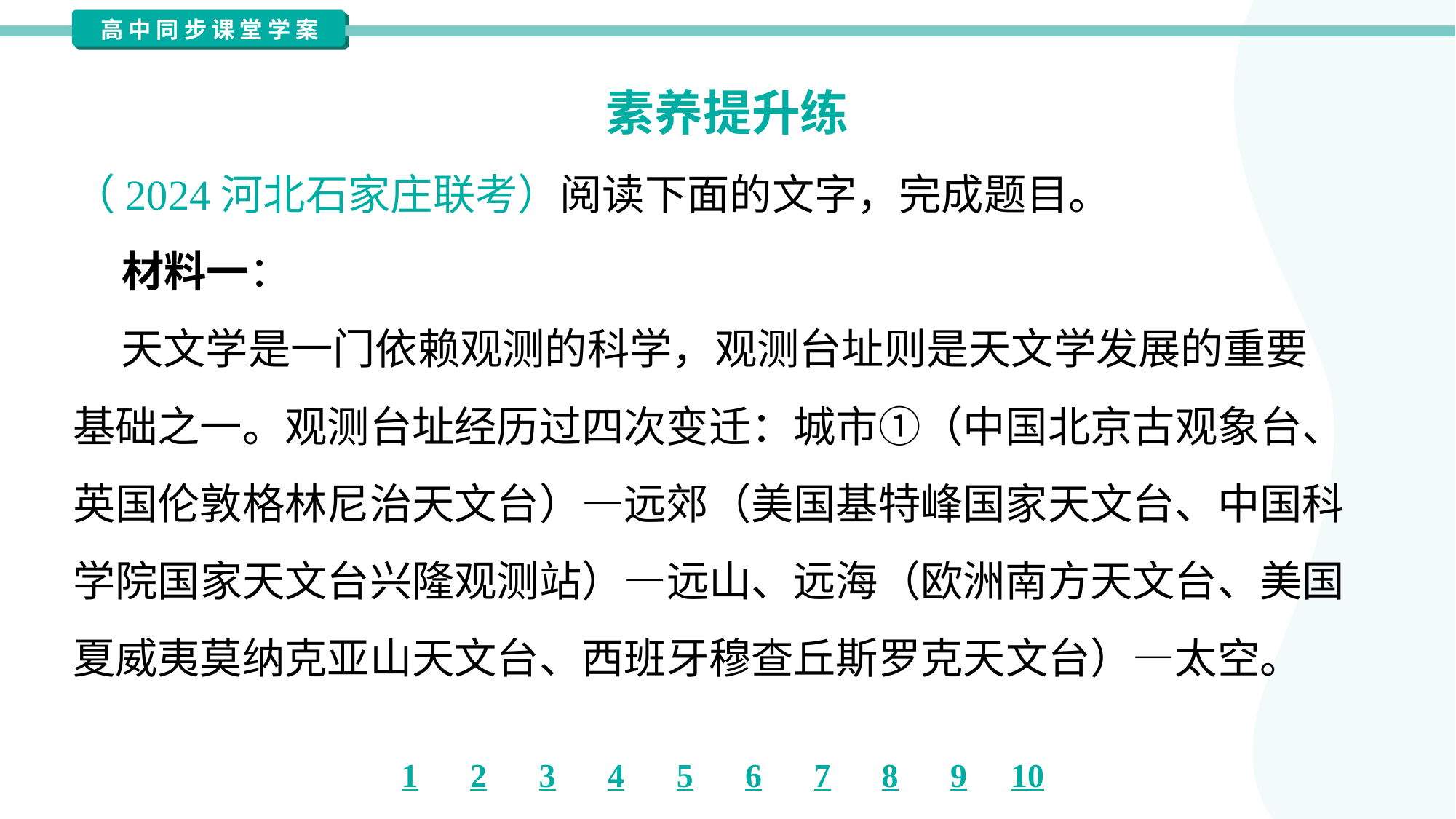

素养提升练
（2024河北石家庄联考）阅读下面的文字，完成题目。
    材料一：
    天文学是一门依赖观测的科学，观测台址则是天文学发展的重要
基础之一。观测台址经历过四次变迁：城市①（中国北京古观象台、
英国伦敦格林尼治天文台）—远郊（美国基特峰国家天文台、中国科
学院国家天文台兴隆观测站）—远山、远海（欧洲南方天文台、美国
夏威夷莫纳克亚山天文台、西班牙穆查丘斯罗克天文台）—太空。